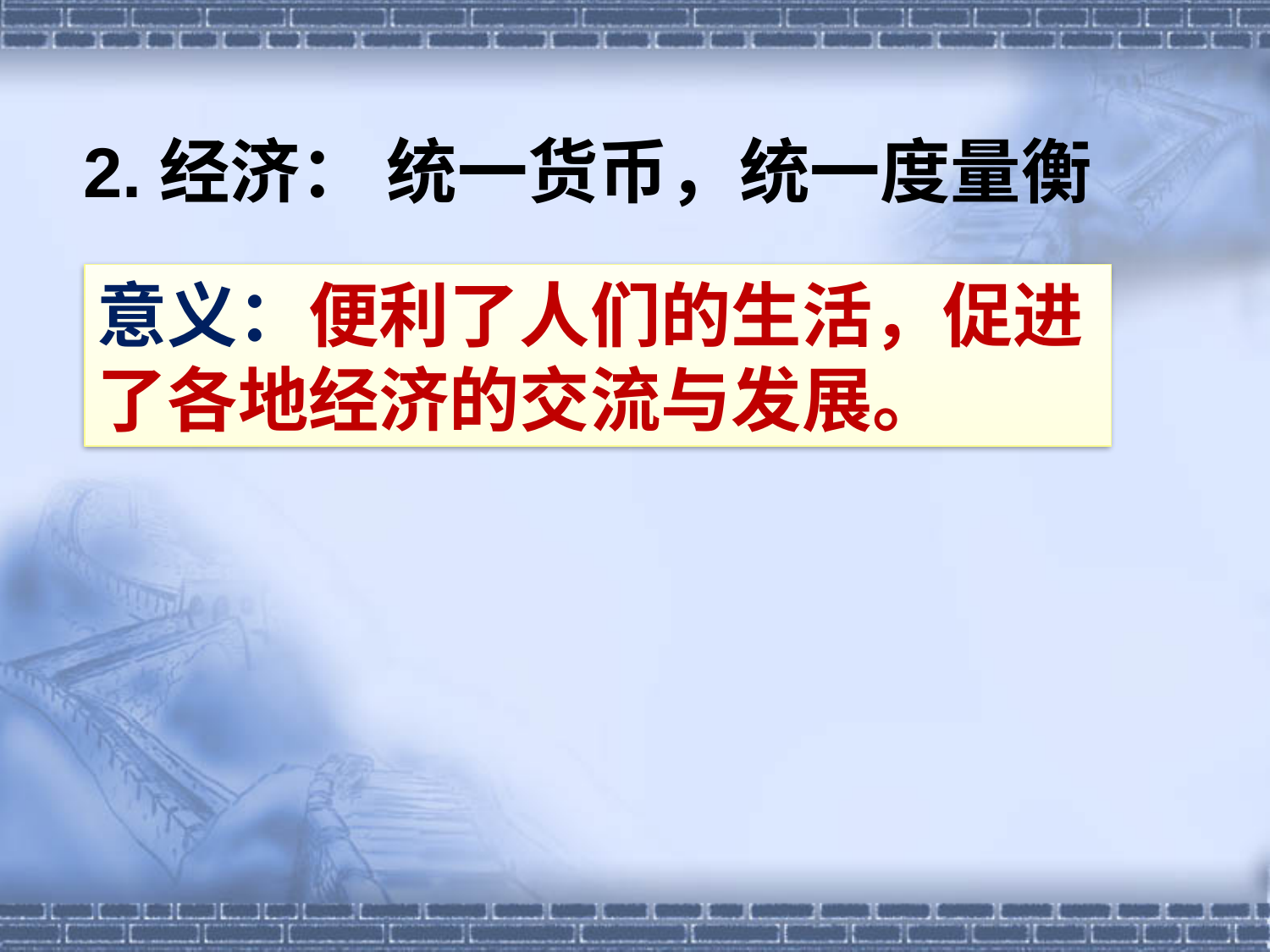

2.经济： 统一货币，统一度量衡

意义：便利了人们的生活，促进了各地经济的交流与发展。